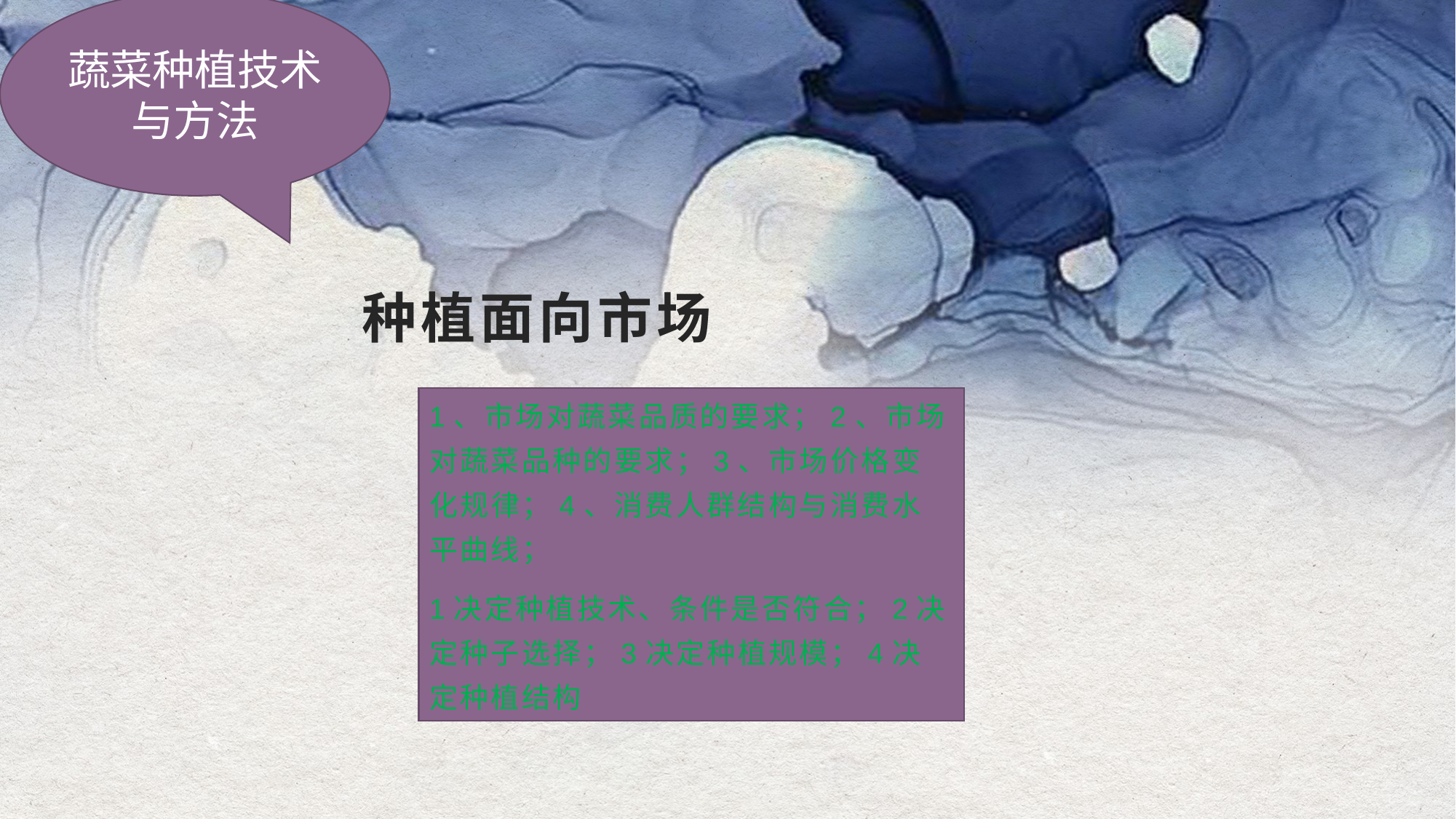

蔬菜种植技术与方法
# 种植面向市场
1、市场对蔬菜品质的要求；2、市场对蔬菜品种的要求；3、市场价格变化规律；4、消费人群结构与消费水平曲线；
1决定种植技术、条件是否符合；2决定种子选择；3决定种植规模；4决定种植结构